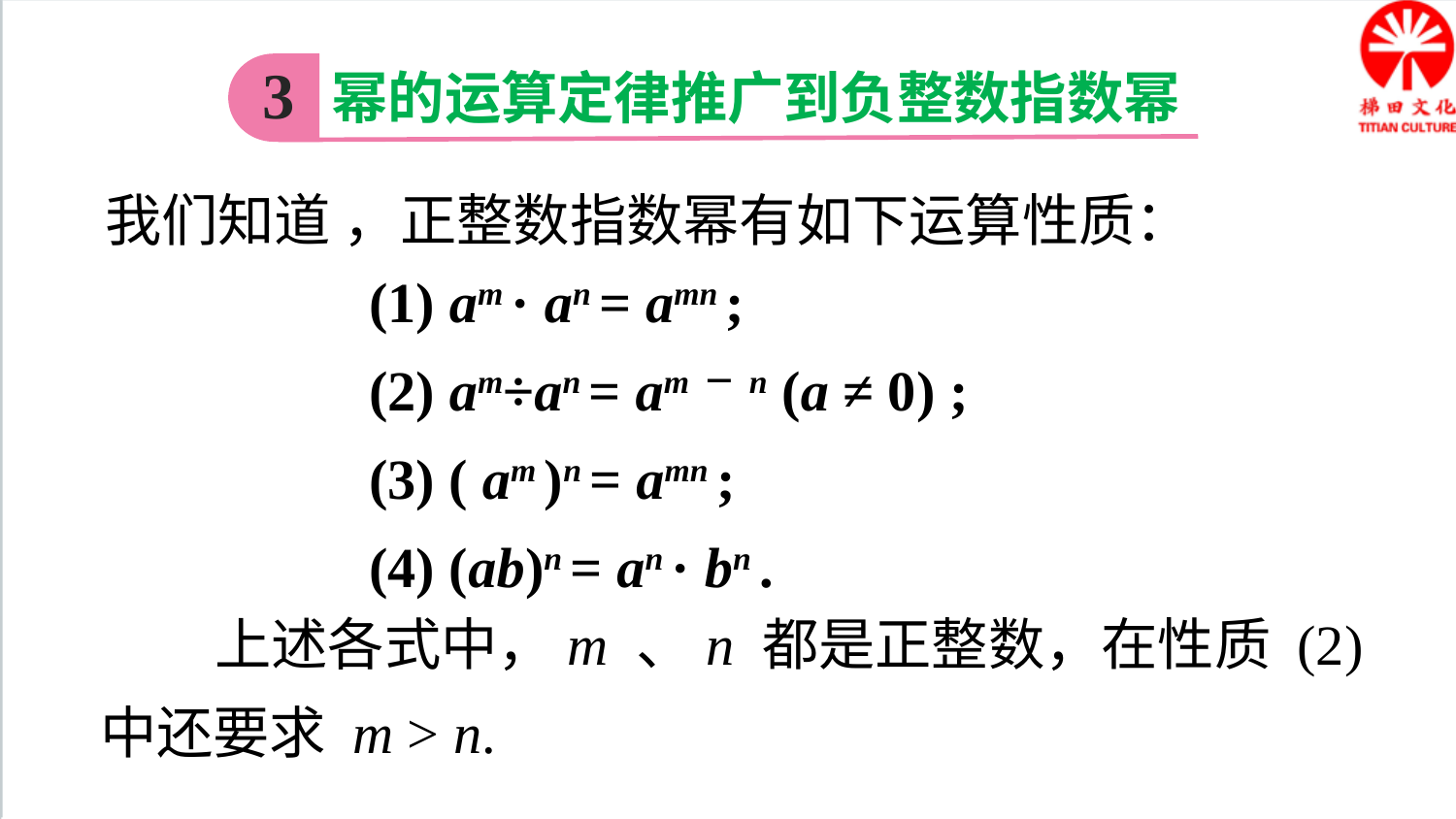

3

幂的运算定律推广到负整数指数幂
   我们知道 ，正整数指数幂有如下运算性质：
(1) am · an = amn ;
(2) am÷an = am－n (a ≠ 0) ;
(3) ( am )n = amn ;
(4) (ab)n = an · bn .
        上述各式中，m 、n 都是正整数，在性质 (2) 中还要求 m > n.